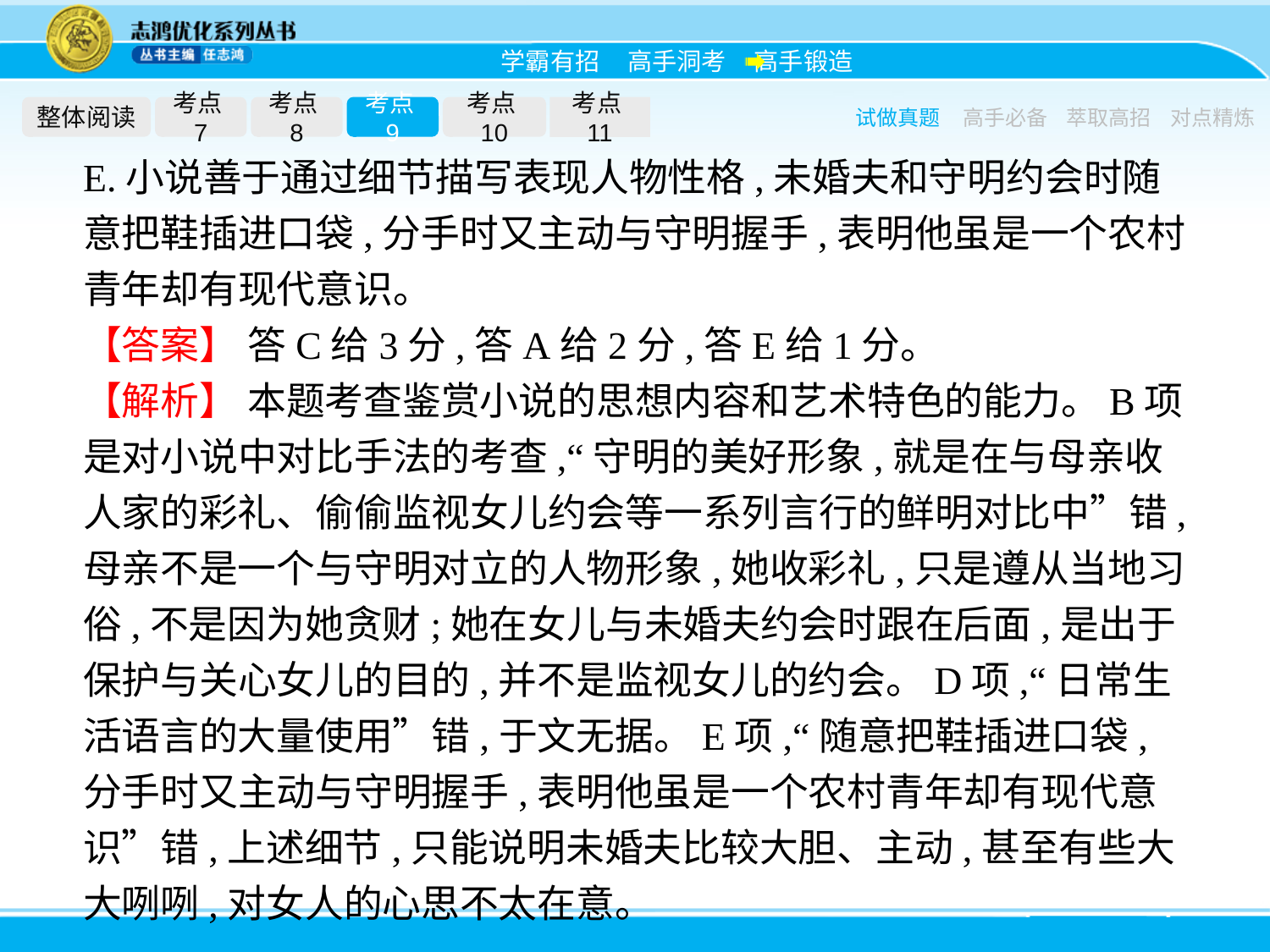

整体阅读
考点7
考点8
考点9
考点10
考点11
试做真题
高手必备
萃取高招
对点精炼
E.小说善于通过细节描写表现人物性格,未婚夫和守明约会时随意把鞋插进口袋,分手时又主动与守明握手,表明他虽是一个农村青年却有现代意识。
【答案】 答C给3分,答A给2分,答E给1分。
【解析】 本题考查鉴赏小说的思想内容和艺术特色的能力。B项是对小说中对比手法的考查,“守明的美好形象,就是在与母亲收人家的彩礼、偷偷监视女儿约会等一系列言行的鲜明对比中”错,母亲不是一个与守明对立的人物形象,她收彩礼,只是遵从当地习俗,不是因为她贪财;她在女儿与未婚夫约会时跟在后面,是出于保护与关心女儿的目的,并不是监视女儿的约会。D项,“日常生活语言的大量使用”错,于文无据。E项,“随意把鞋插进口袋,分手时又主动与守明握手,表明他虽是一个农村青年却有现代意识”错,上述细节,只能说明未婚夫比较大胆、主动,甚至有些大大咧咧,对女人的心思不太在意。